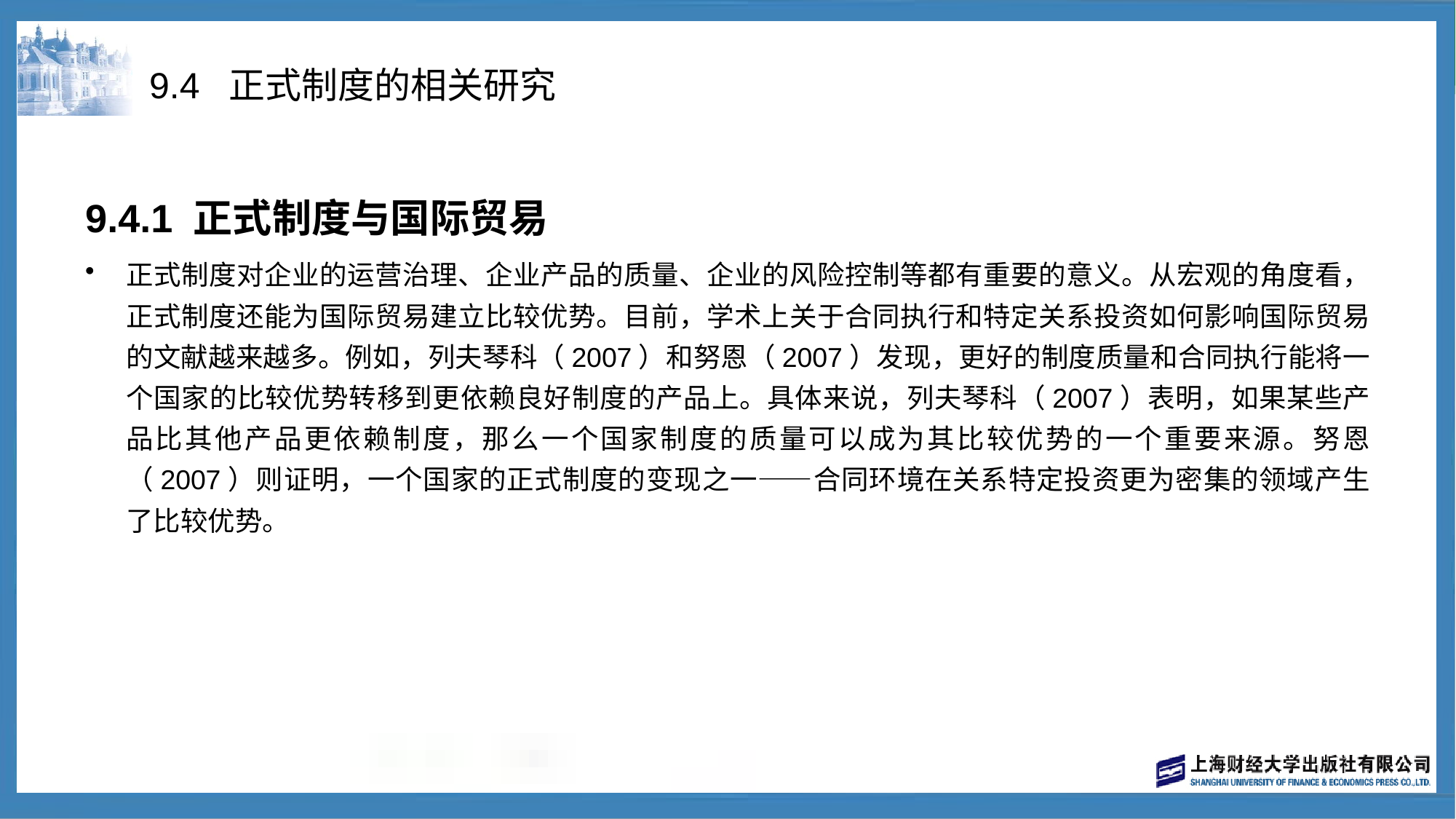

# 9.4  正式制度的相关研究
9.4.1 正式制度与国际贸易
正式制度对企业的运营治理、企业产品的质量、企业的风险控制等都有重要的意义。从宏观的角度看，正式制度还能为国际贸易建立比较优势。目前，学术上关于合同执行和特定关系投资如何影响国际贸易的文献越来越多。例如，列夫琴科（2007）和努恩（2007）发现，更好的制度质量和合同执行能将一个国家的比较优势转移到更依赖良好制度的产品上。具体来说，列夫琴科（2007）表明，如果某些产品比其他产品更依赖制度，那么一个国家制度的质量可以成为其比较优势的一个重要来源。努恩（2007）则证明，一个国家的正式制度的变现之一——合同环境在关系特定投资更为密集的领域产生了比较优势。